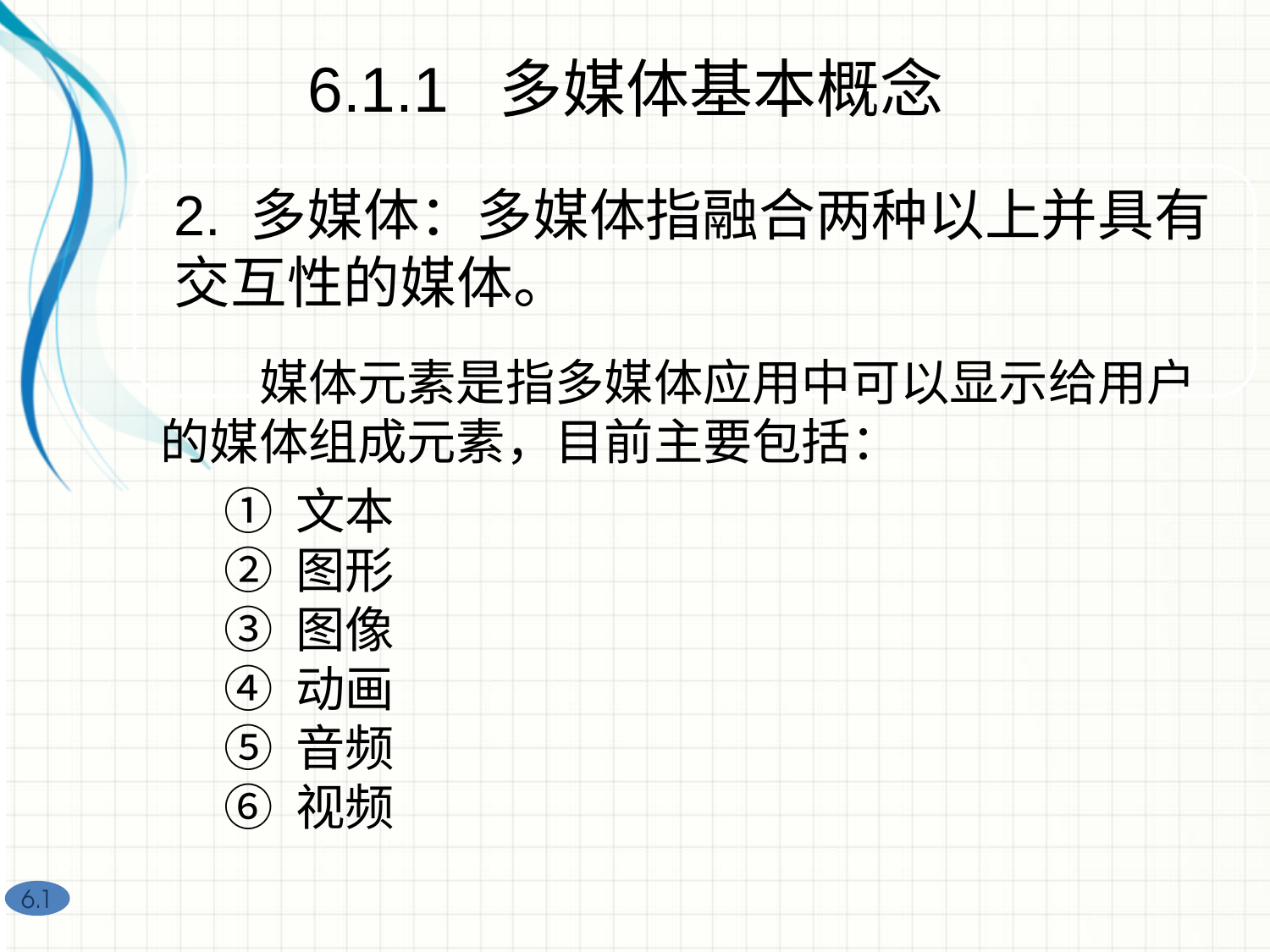

6.1.1  多媒体基本概念
2. 多媒体：多媒体指融合两种以上并具有交互性的媒体。

　　媒体元素是指多媒体应用中可以显示给用户的媒体组成元素，目前主要包括：
① 文本
② 图形
③ 图像
④ 动画
⑤ 音频
⑥ 视频